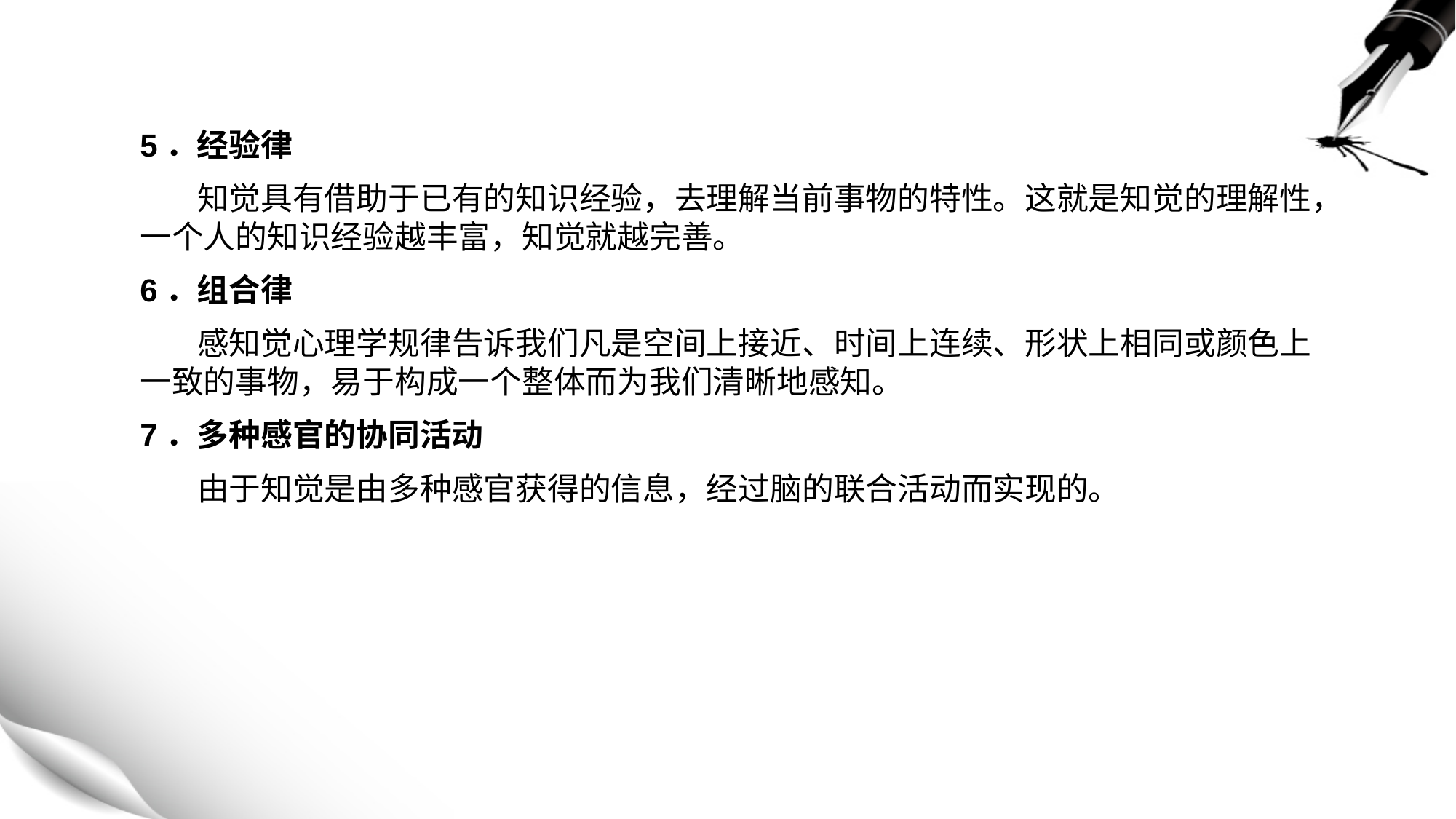

5．经验律
       知觉具有借助于已有的知识经验，去理解当前事物的特性。这就是知觉的理解性，一个人的知识经验越丰富，知觉就越完善。
6．组合律
       感知觉心理学规律告诉我们凡是空间上接近、时间上连续、形状上相同或颜色上一致的事物，易于构成一个整体而为我们清晰地感知。
7．多种感官的协同活动
       由于知觉是由多种感官获得的信息，经过脑的联合活动而实现的。